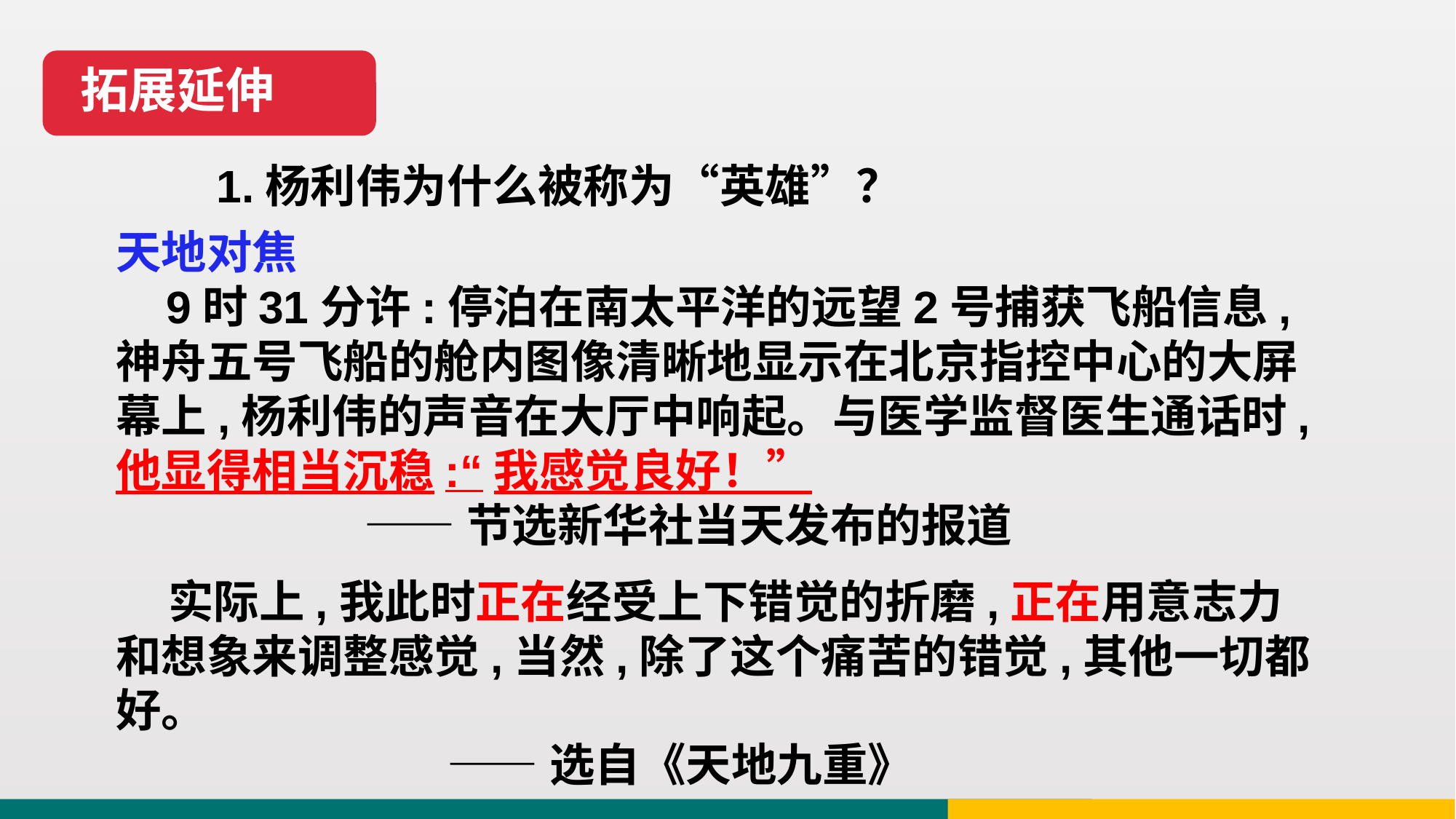

拓展延伸
1.杨利伟为什么被称为“英雄”？
天地对焦
    9时31分许:停泊在南太平洋的远望2号捕获飞船信息,神舟五号飞船的舱内图像清晰地显示在北京指控中心的大屏幕上,杨利伟的声音在大厅中响起。与医学监督医生通话时,他显得相当沉稳:“我感觉良好！”
                        ——节选新华社当天发布的报道
    实际上,我此时正在经受上下错觉的折磨,正在用意志力和想象来调整感觉,当然,除了这个痛苦的错觉,其他一切都好。
                                ——选自《天地九重》